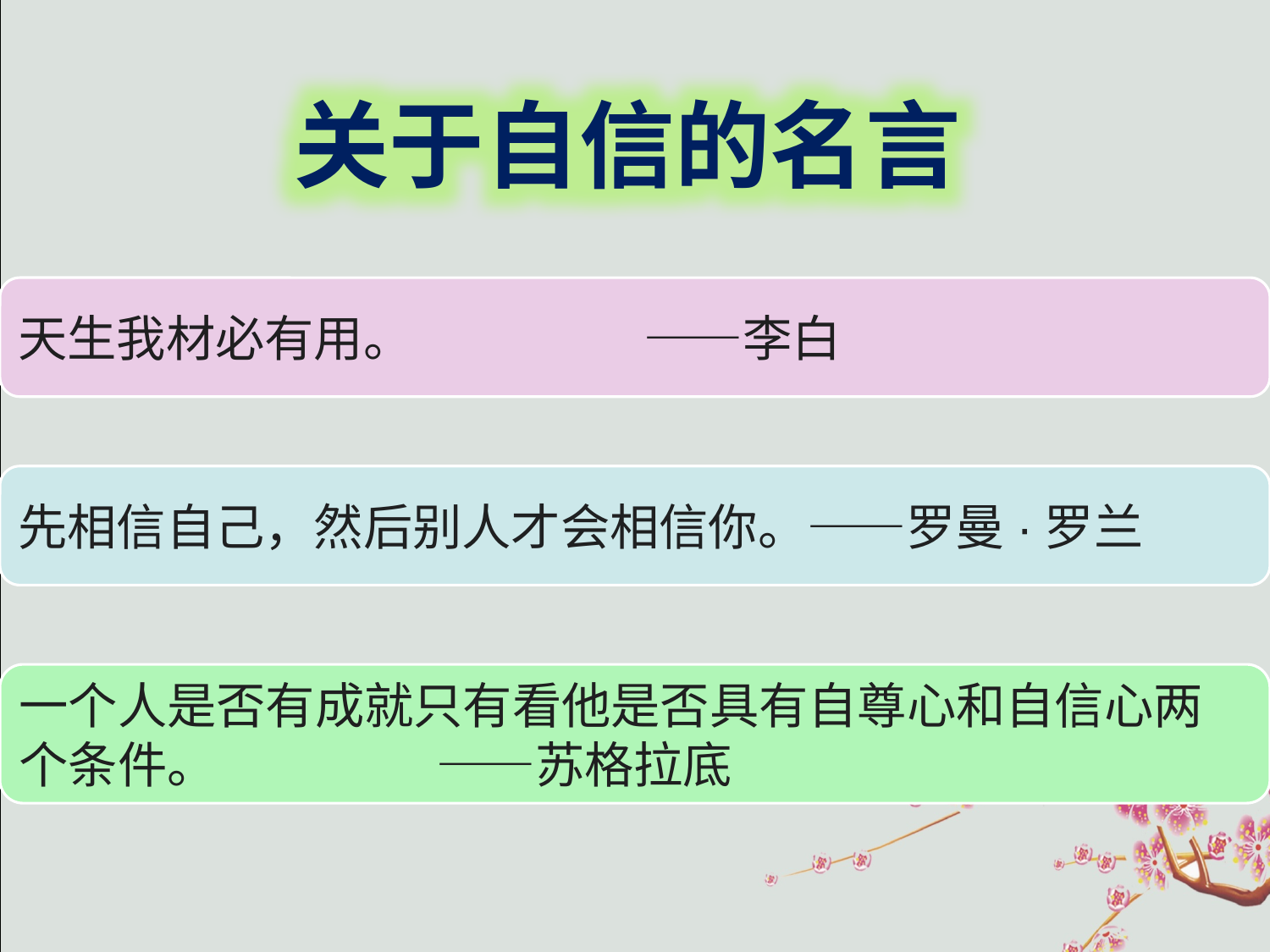

关于自信的名言
天生我材必有用。                     ——李白
先相信自己，然后别人才会相信你。——罗曼·罗兰
一个人是否有成就只有看他是否具有自尊心和自信心两个条件。                    ——苏格拉底